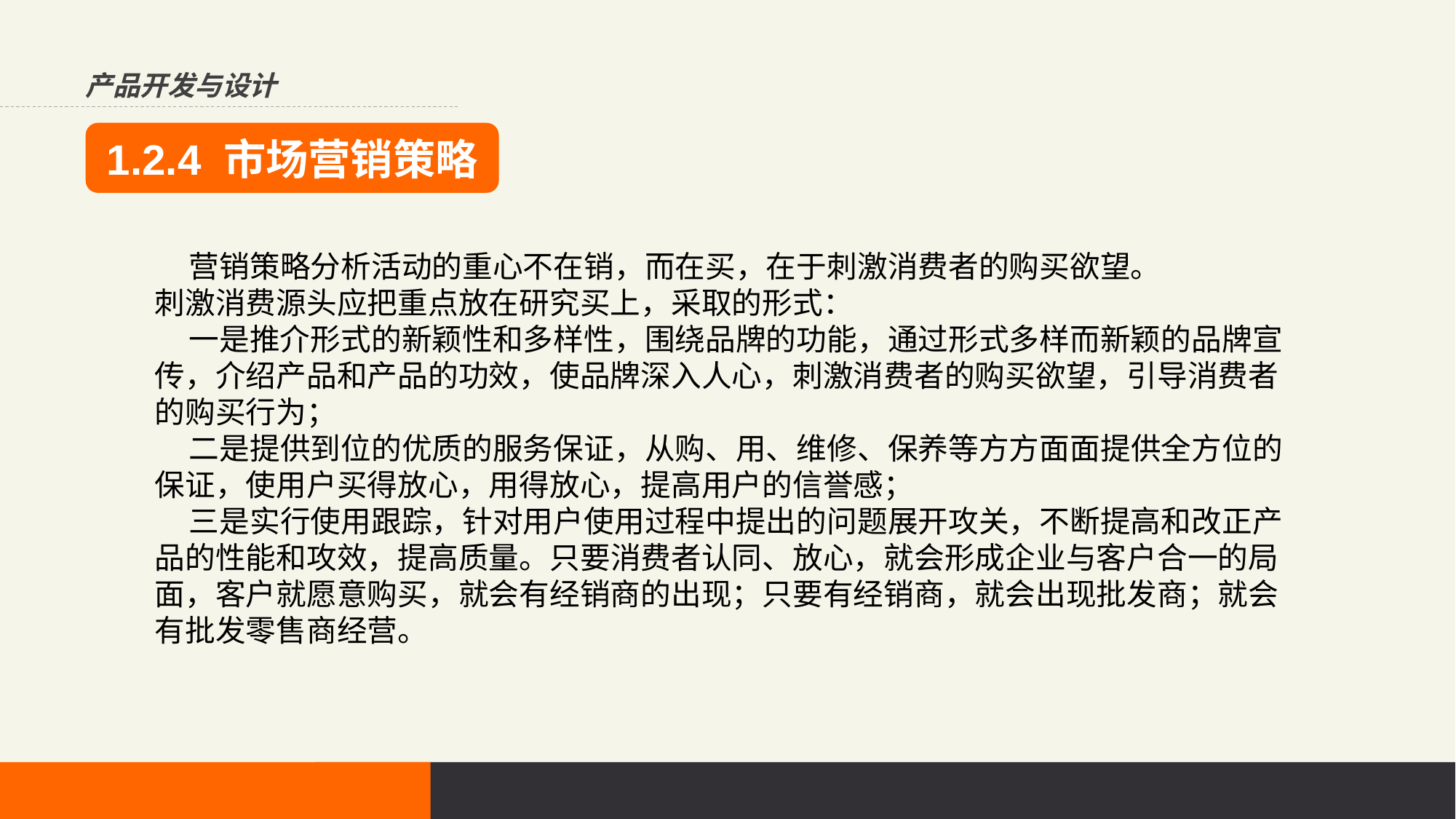

产品开发与设计
1.2.4 市场营销策略
    营销策略分析活动的重心不在销，而在买，在于刺激消费者的购买欲望。刺激消费源头应把重点放在研究买上，采取的形式：    一是推介形式的新颖性和多样性，围绕品牌的功能，通过形式多样而新颖的品牌宣传，介绍产品和产品的功效，使品牌深入人心，刺激消费者的购买欲望，引导消费者的购买行为；    二是提供到位的优质的服务保证，从购、用、维修、保养等方方面面提供全方位的保证，使用户买得放心，用得放心，提高用户的信誉感；    三是实行使用跟踪，针对用户使用过程中提出的问题展开攻关，不断提高和改正产品的性能和攻效，提高质量。只要消费者认同、放心，就会形成企业与客户合一的局面，客户就愿意购买，就会有经销商的出现；只要有经销商，就会出现批发商；就会有批发零售商经营。